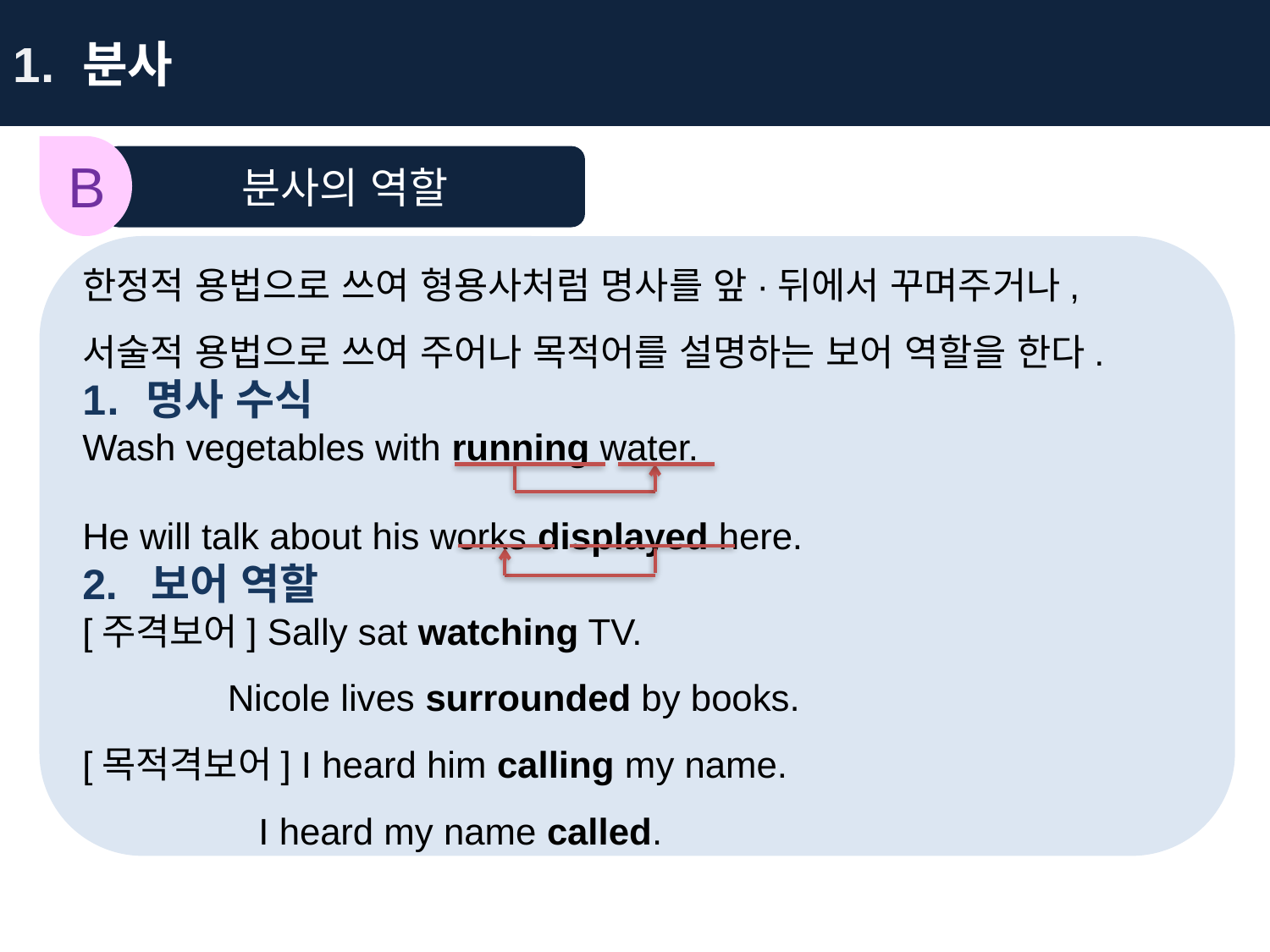

1. 분사

B
분사의 역할
한정적 용법으로 쓰여 형용사처럼 명사를 앞·뒤에서 꾸며주거나,
서술적 용법으로 쓰여 주어나 목적어를 설명하는 보어 역할을 한다.
명사 수식
Wash vegetables with running water.
He will talk about his works displayed here.
2.  보어 역할
[주격보어] Sally sat watching TV.
              Nicole lives surrounded by books.
[목적격보어] I heard him calling my name.
                 I heard my name called.